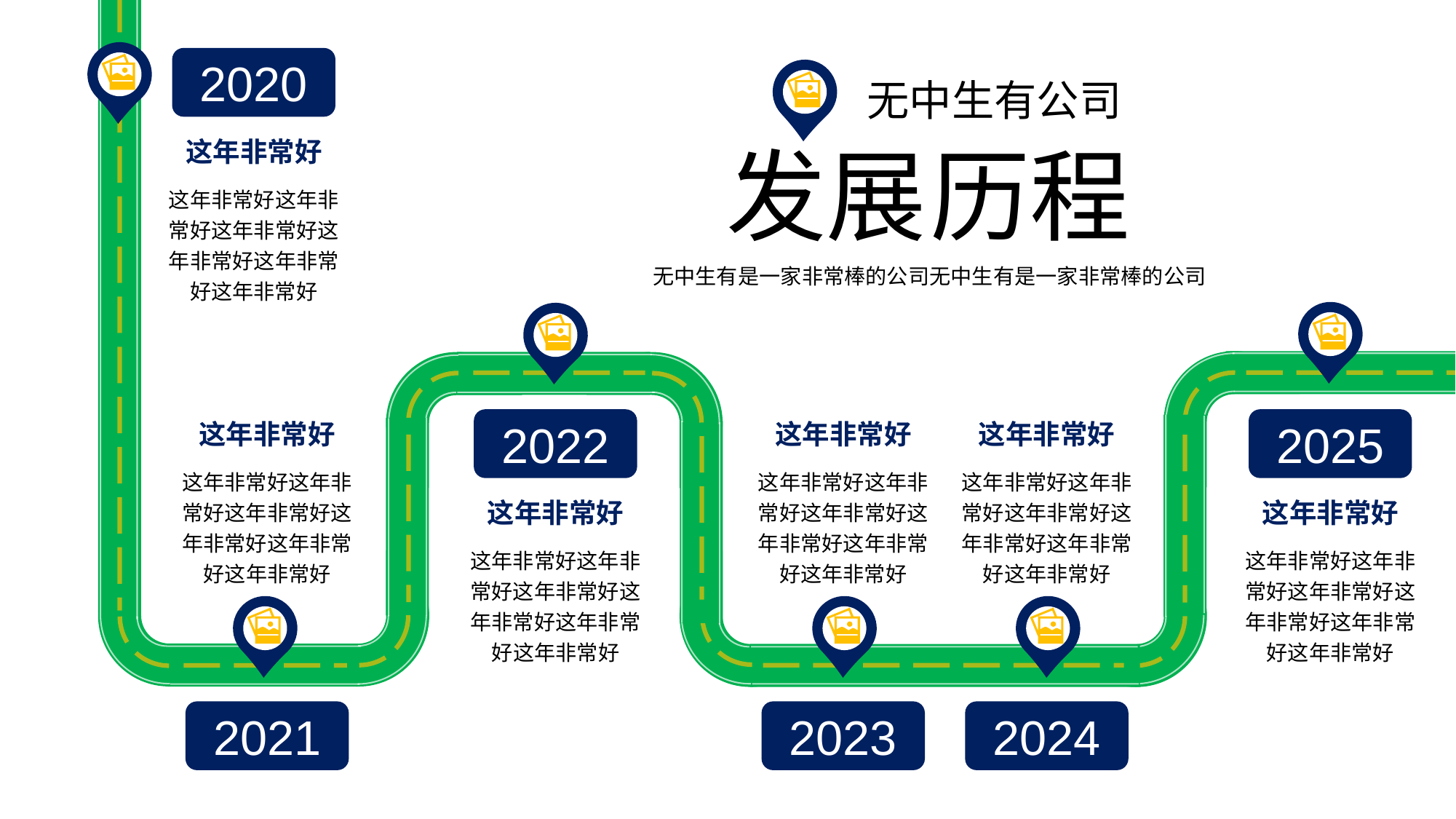

2020

无中生有公司
发展
历程
这年非常好
这年非常好这年非常好这年非常好这年非常好这年非常好这年非常好
无中生有是一家非常棒的公司无中生有是一家非常棒的公司

2022
2025
这年非常好
这年非常好
这年非常好
这年非常好这年非常好这年非常好这年非常好这年非常好这年非常好
这年非常好这年非常好这年非常好这年非常好这年非常好这年非常好
这年非常好这年非常好这年非常好这年非常好这年非常好这年非常好
这年非常好
这年非常好
这年非常好这年非常好这年非常好这年非常好这年非常好这年非常好
这年非常好这年非常好这年非常好这年非常好这年非常好这年非常好

2021
2023
2024